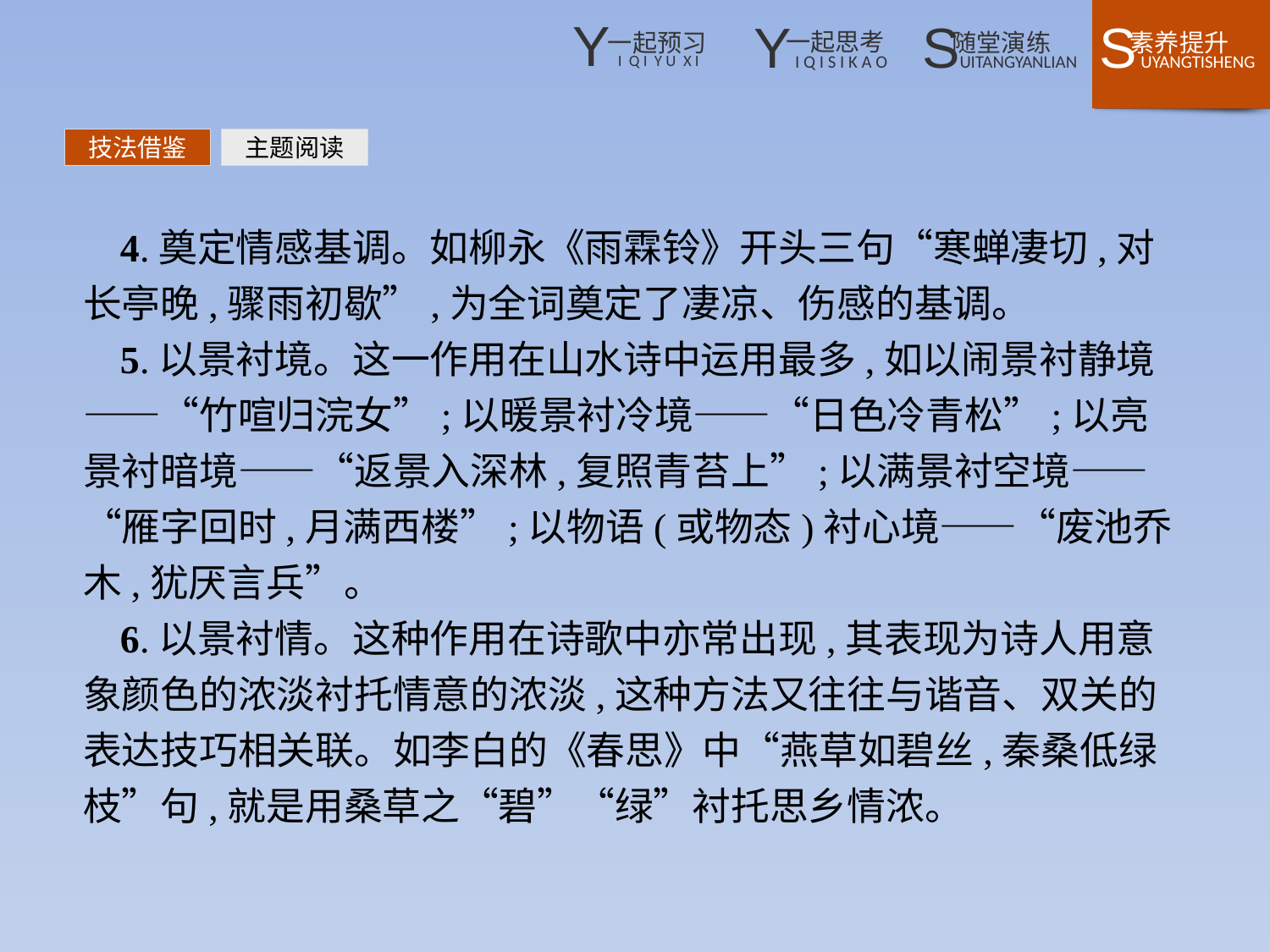

技法借鉴
主题阅读
4.奠定情感基调。如柳永《雨霖铃》开头三句“寒蝉凄切,对长亭晚,骤雨初歇”,为全词奠定了凄凉、伤感的基调。
5.以景衬境。这一作用在山水诗中运用最多,如以闹景衬静境——“竹喧归浣女”;以暖景衬冷境——“日色冷青松”;以亮景衬暗境——“返景入深林,复照青苔上”;以满景衬空境——“雁字回时,月满西楼”;以物语(或物态)衬心境——“废池乔木,犹厌言兵”。
6.以景衬情。这种作用在诗歌中亦常出现,其表现为诗人用意象颜色的浓淡衬托情意的浓淡,这种方法又往往与谐音、双关的表达技巧相关联。如李白的《春思》中“燕草如碧丝,秦桑低绿枝”句,就是用桑草之“碧”“绿”衬托思乡情浓。